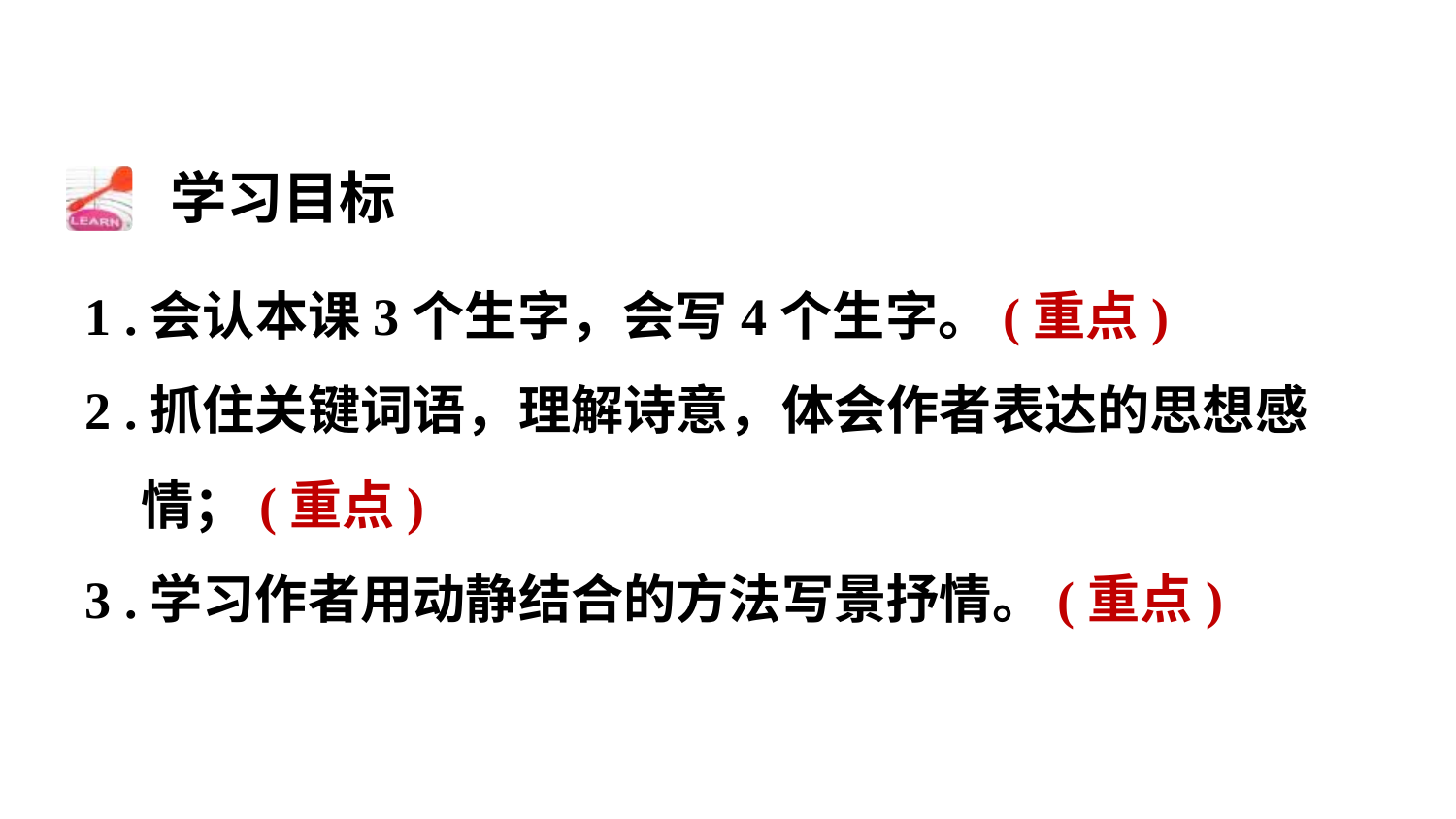

学习目标

1 .会认本课3个生字，会写4个生字。(重点)
2 .抓住关键词语，理解诗意，体会作者表达的思想感情；(重点)
3 .学习作者用动静结合的方法写景抒情。(重点)